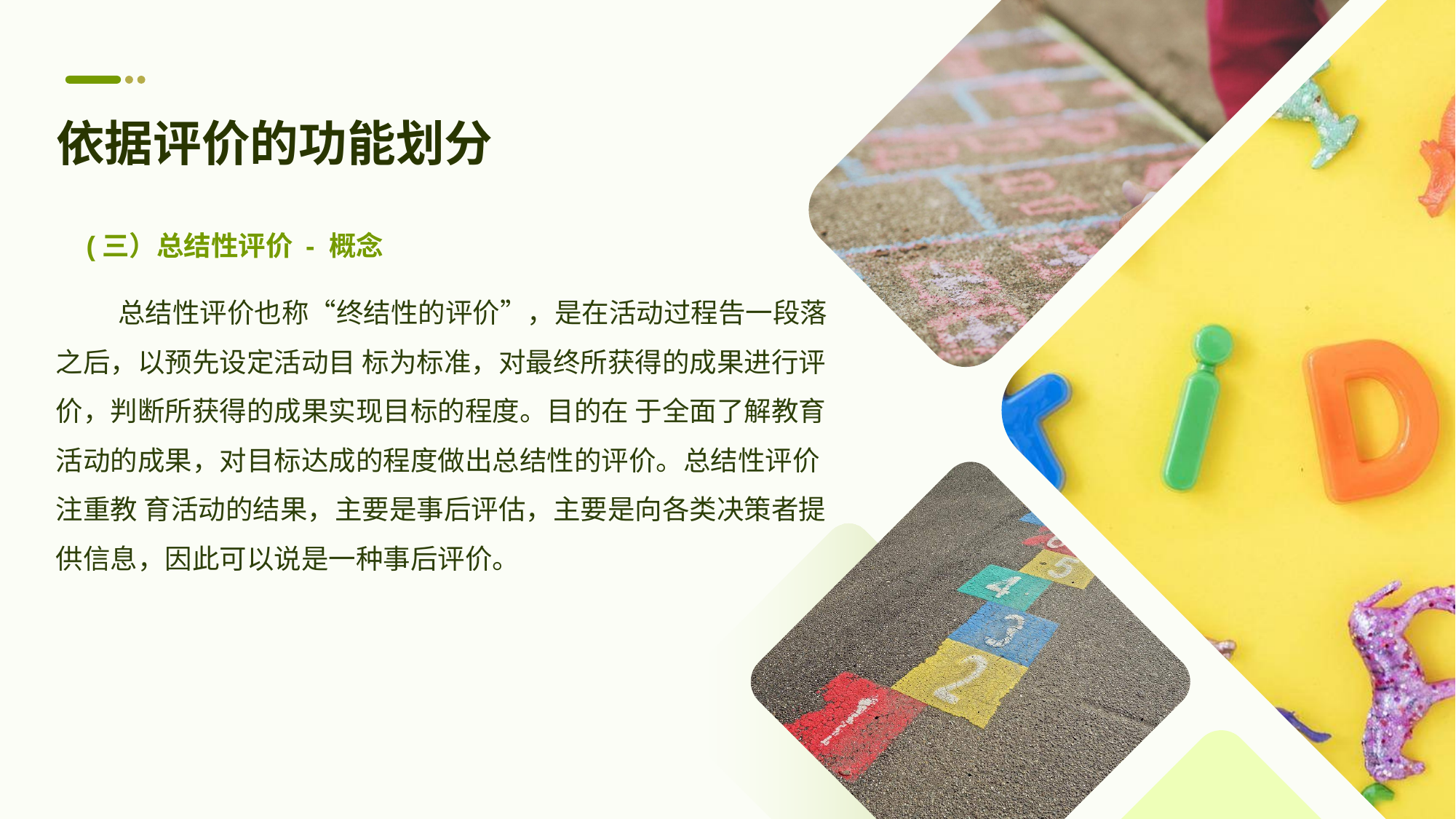

依据评价的功能划分

    (三）总结性评价 - 概念
         总结性评价也称“终结性的评价”，是在活动过程告一段落之后，以预先设定活动目 标为标准，对最终所获得的成果进行评价，判断所获得的成果实现目标的程度。目的在 于全面了解教育活动的成果，对目标达成的程度做出总结性的评价。总结性评价注重教 育活动的结果，主要是事后评估，主要是向各类决策者提供信息，因此可以说是一种事后评价。